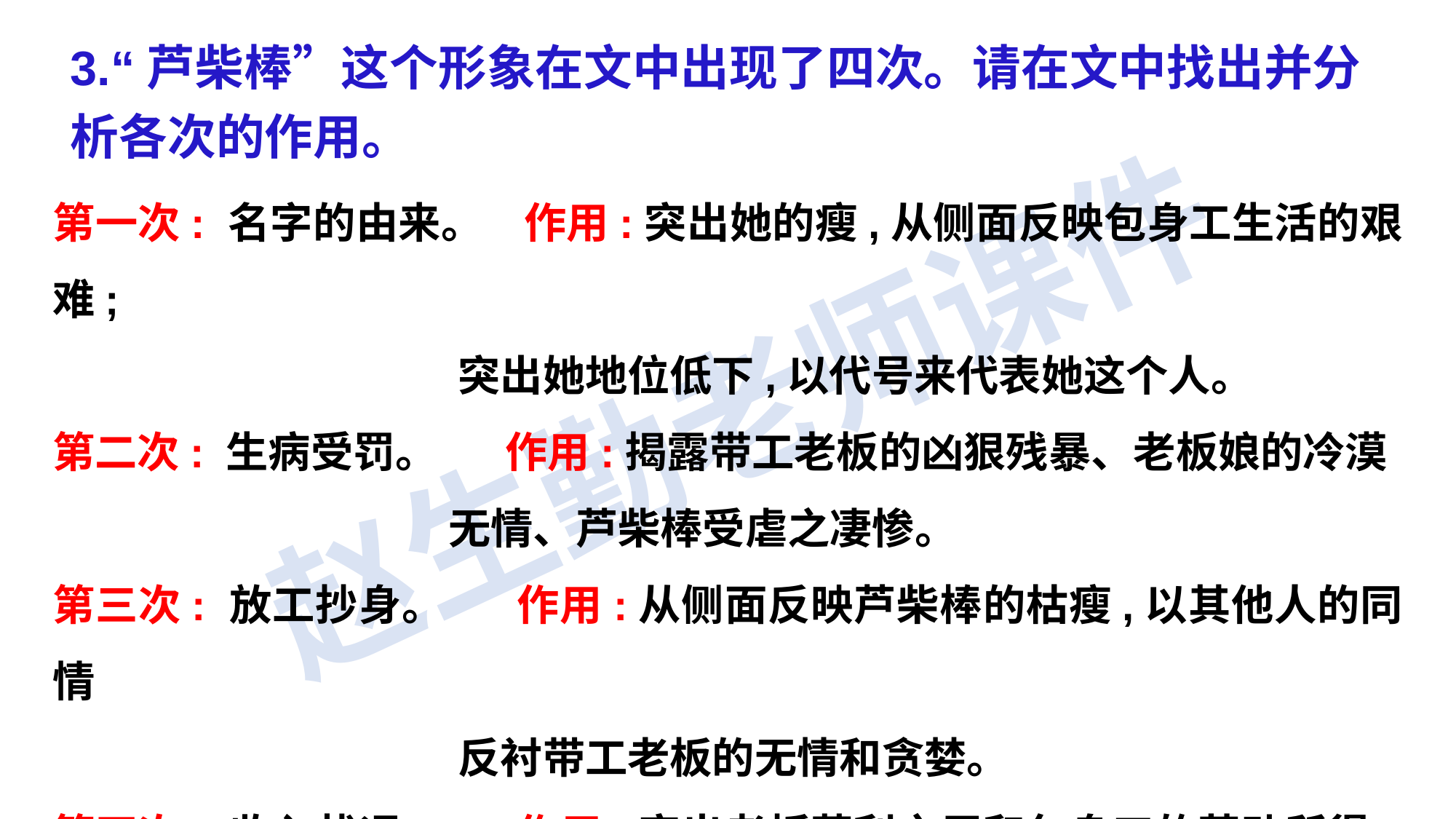

3.“芦柴棒”这个形象在文中出现了四次。请在文中找出并分析各次的作用。
第一次: 名字的由来。    作用:突出她的瘦,从侧面反映包身工生活的艰难;
                                         突出她地位低下,以代号来代表她这个人。
第二次: 生病受罚。       作用:揭露带工老板的凶狠残暴、老板娘的冷漠
                                        无情、芦柴棒受虐之凄惨。
第三次: 放工抄身。       作用:从侧面反映芦柴棒的枯瘦,以其他人的同情
                                         反衬带工老板的无情和贪婪。
第四次: 收入状况。       作用:突出老板获利之巨和包身工的劳动所得,两
                                         相对比突出包身工制度的不公正。